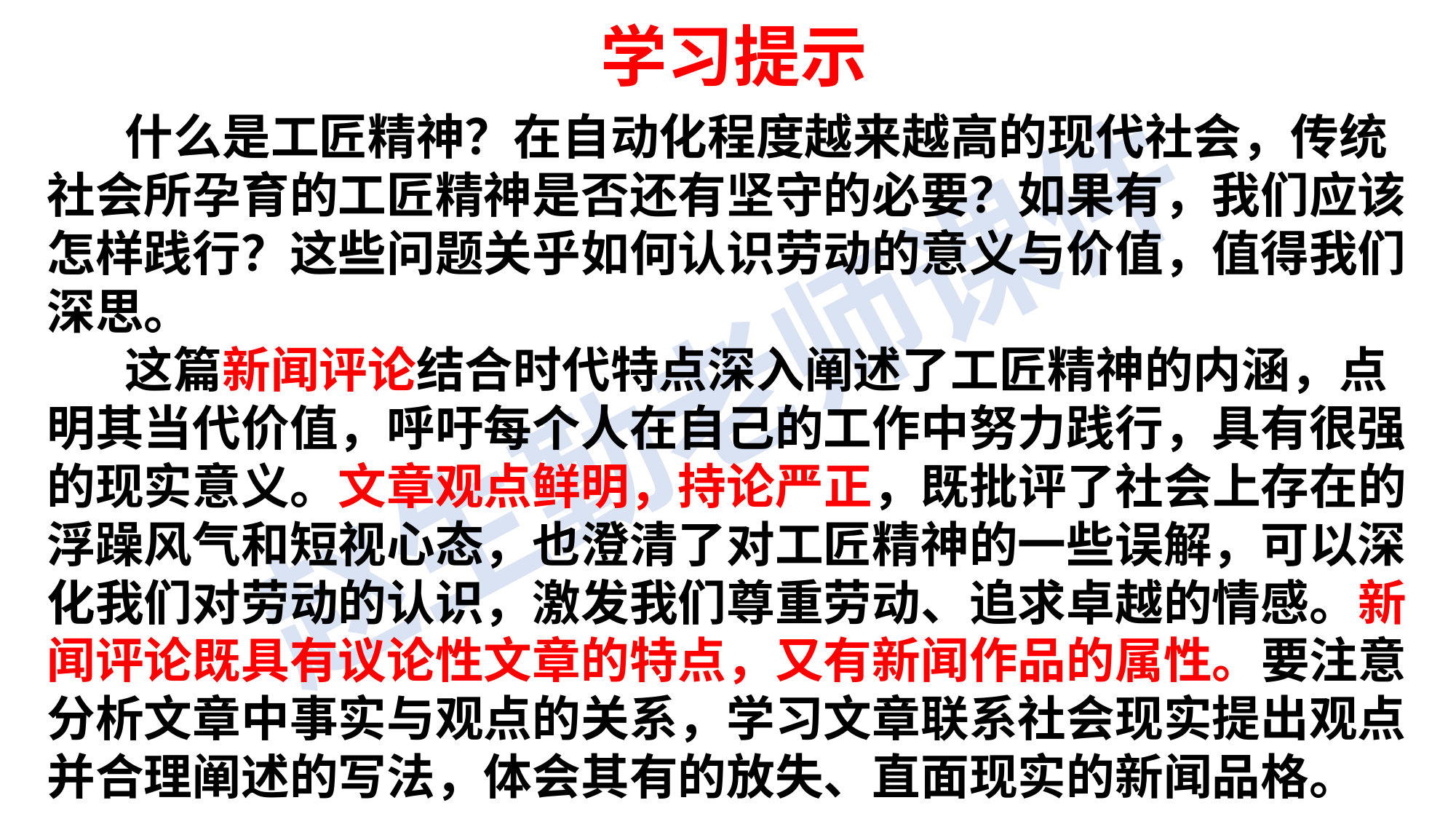

学习提示
      什么是工匠精神？在自动化程度越来越高的现代社会，传统社会所孕育的工匠精神是否还有坚守的必要？如果有，我们应该怎样践行？这些问题关乎如何认识劳动的意义与价值，值得我们深思。
      这篇新闻评论结合时代特点深入阐述了工匠精神的内涵，点明其当代价值，呼吁每个人在自己的工作中努力践行，具有很强的现实意义。文章观点鲜明，持论严正，既批评了社会上存在的浮躁风气和短视心态，也澄清了对工匠精神的一些误解，可以深化我们对劳动的认识，激发我们尊重劳动、追求卓越的情感。新闻评论既具有议论性文章的特点，又有新闻作品的属性。要注意分析文章中事实与观点的关系，学习文章联系社会现实提出观点并合理阐述的写法，体会其有的放失、直面现实的新闻品格。